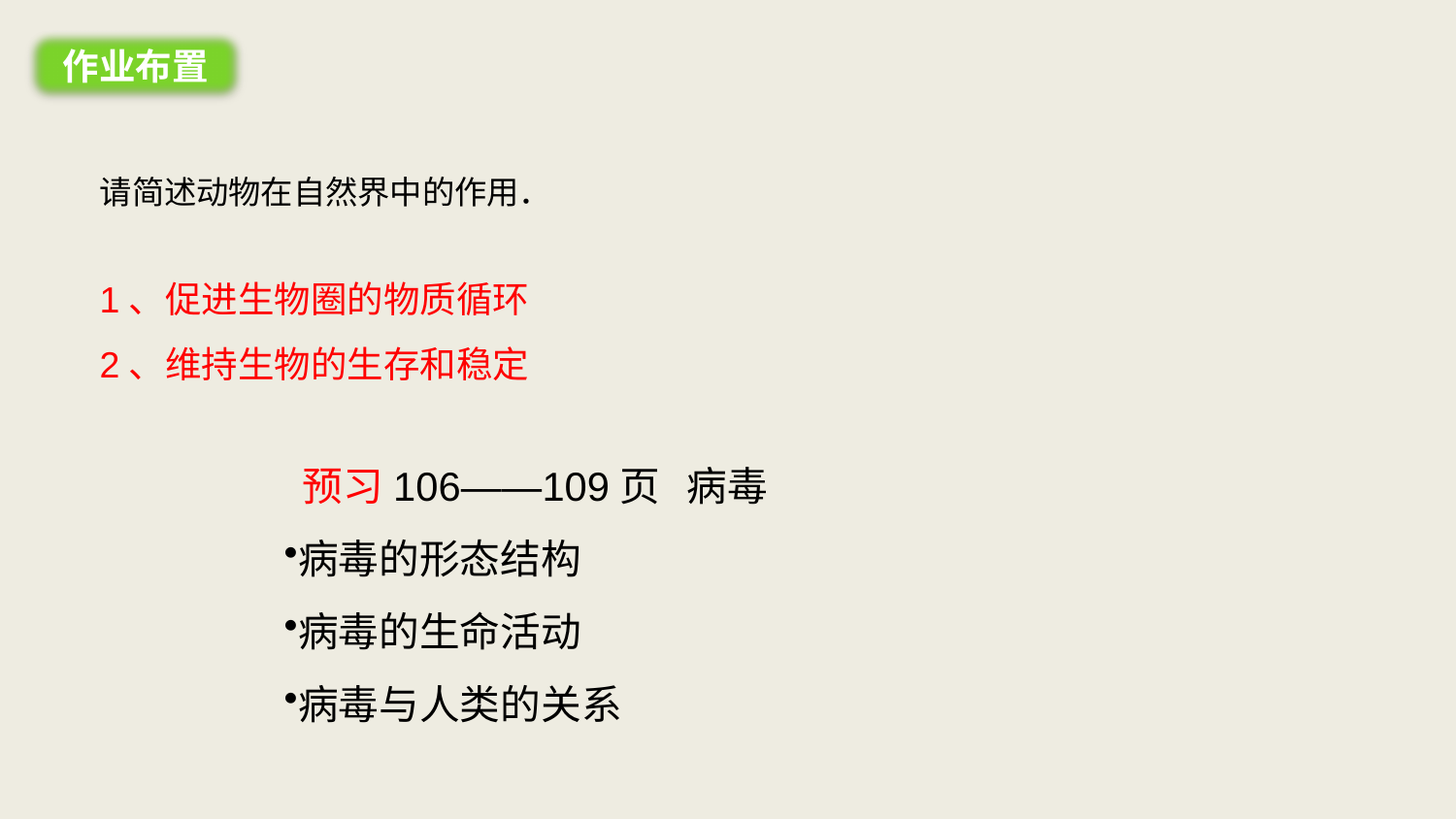

作业布置

请简述动物在自然界中的作用．
1、促进生物圈的物质循环
2、维持生物的生存和稳定
 预习106——109页   病毒
病毒的形态结构
病毒的生命活动
病毒与人类的关系